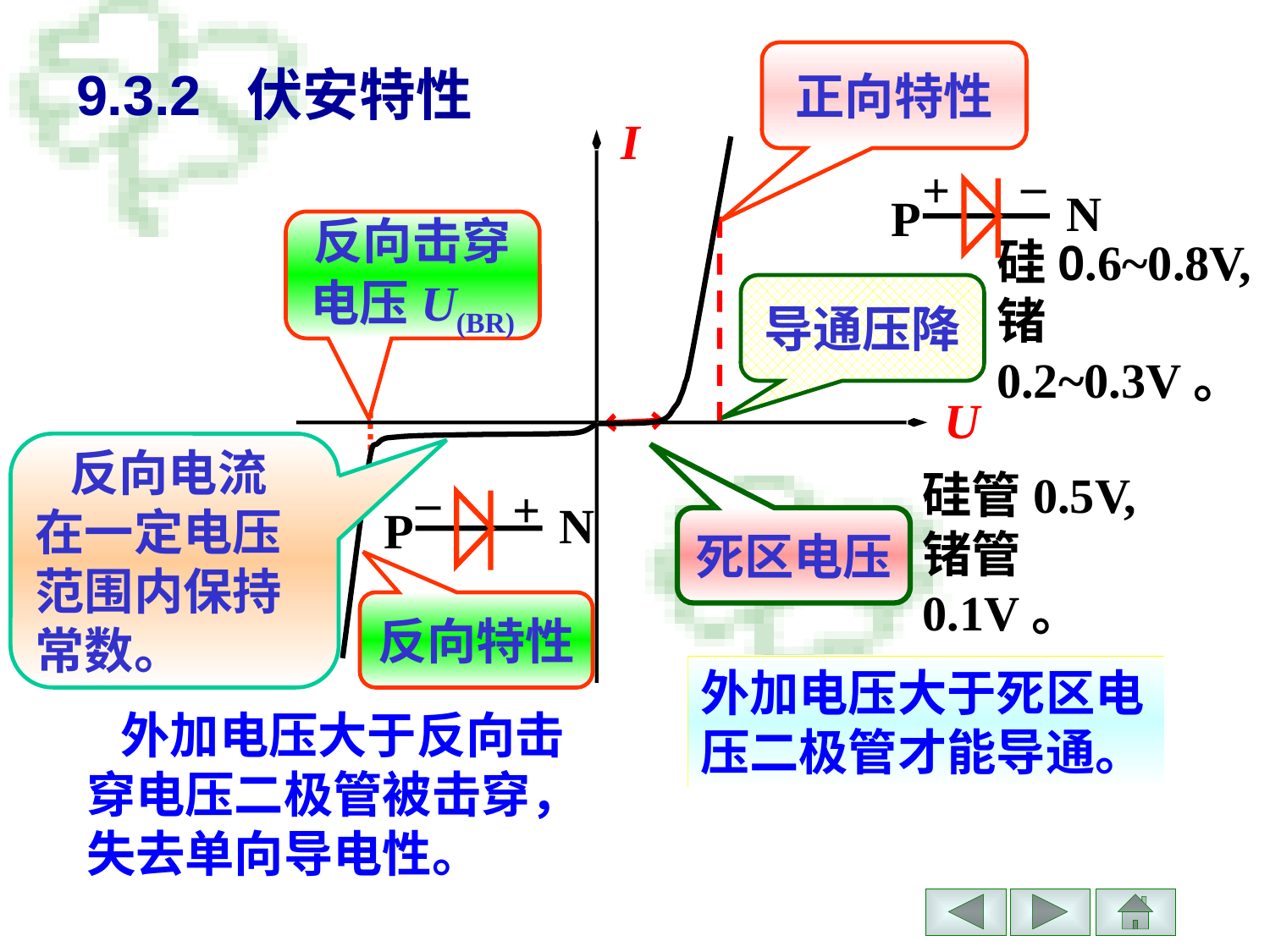

正向特性
9.3.2  伏安特性
I

U

–
+

N
P

反向击穿
电压U(BR)
硅0.6~0.8V,锗0.2~0.3V。
导通压降

  反向电流
在一定电压
范围内保持
常数。
–

+
N
P

硅管0.5V,锗管0.1V。
死区电压
反向特性
外加电压大于死区电压二极管才能导通。
  外加电压大于反向击穿电压二极管被击穿，失去单向导电性。